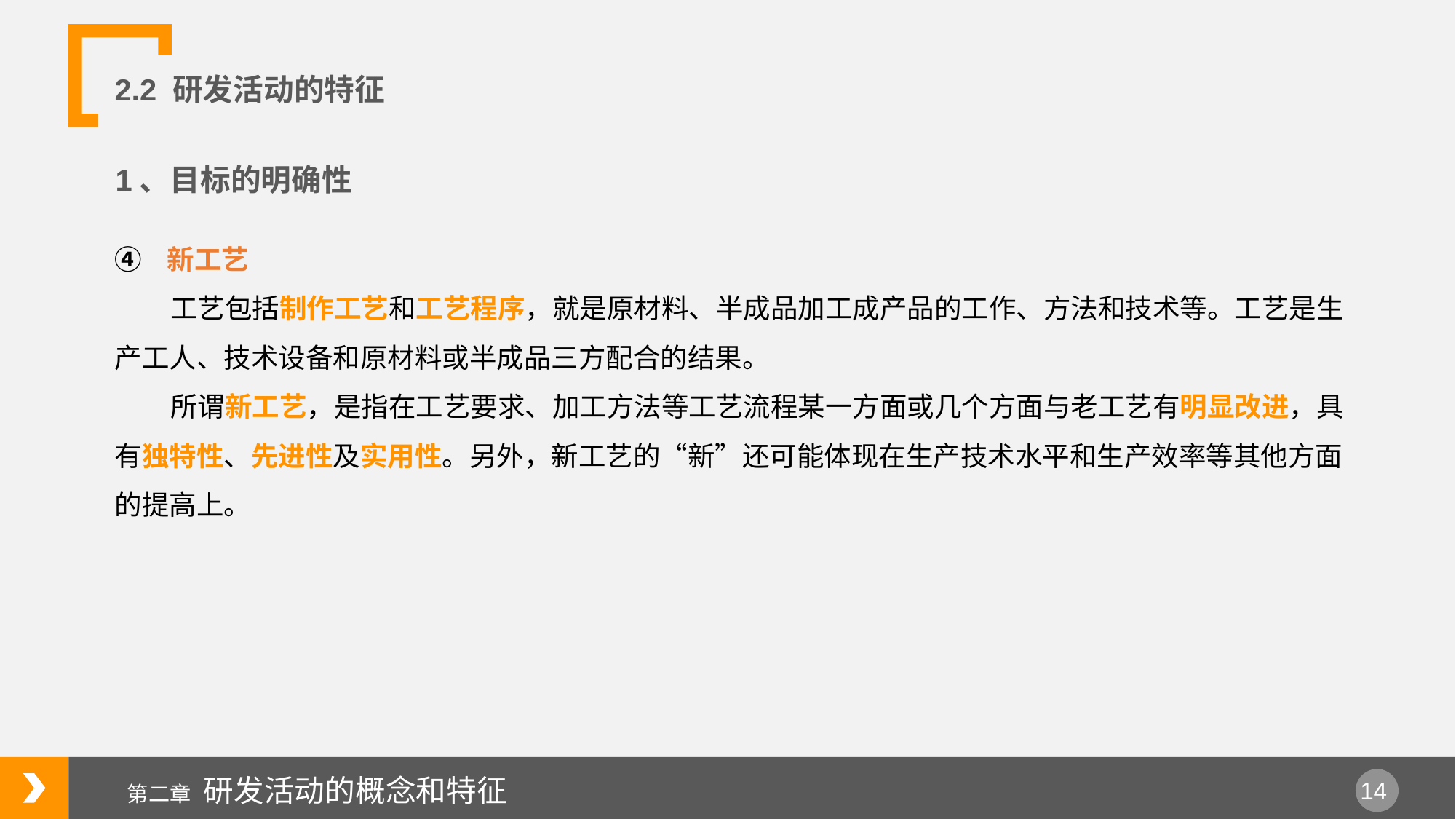

2.2 研发活动的特征
1、目标的明确性
④   新工艺
        工艺包括制作工艺和工艺程序，就是原材料、半成品加工成产品的工作、方法和技术等。工艺是生产工人、技术设备和原材料或半成品三方配合的结果。
        所谓新工艺，是指在工艺要求、加工方法等工艺流程某一方面或几个方面与老工艺有明显改进，具有独特性、先进性及实用性。另外，新工艺的“新”还可能体现在生产技术水平和生产效率等其他方面的提高上。